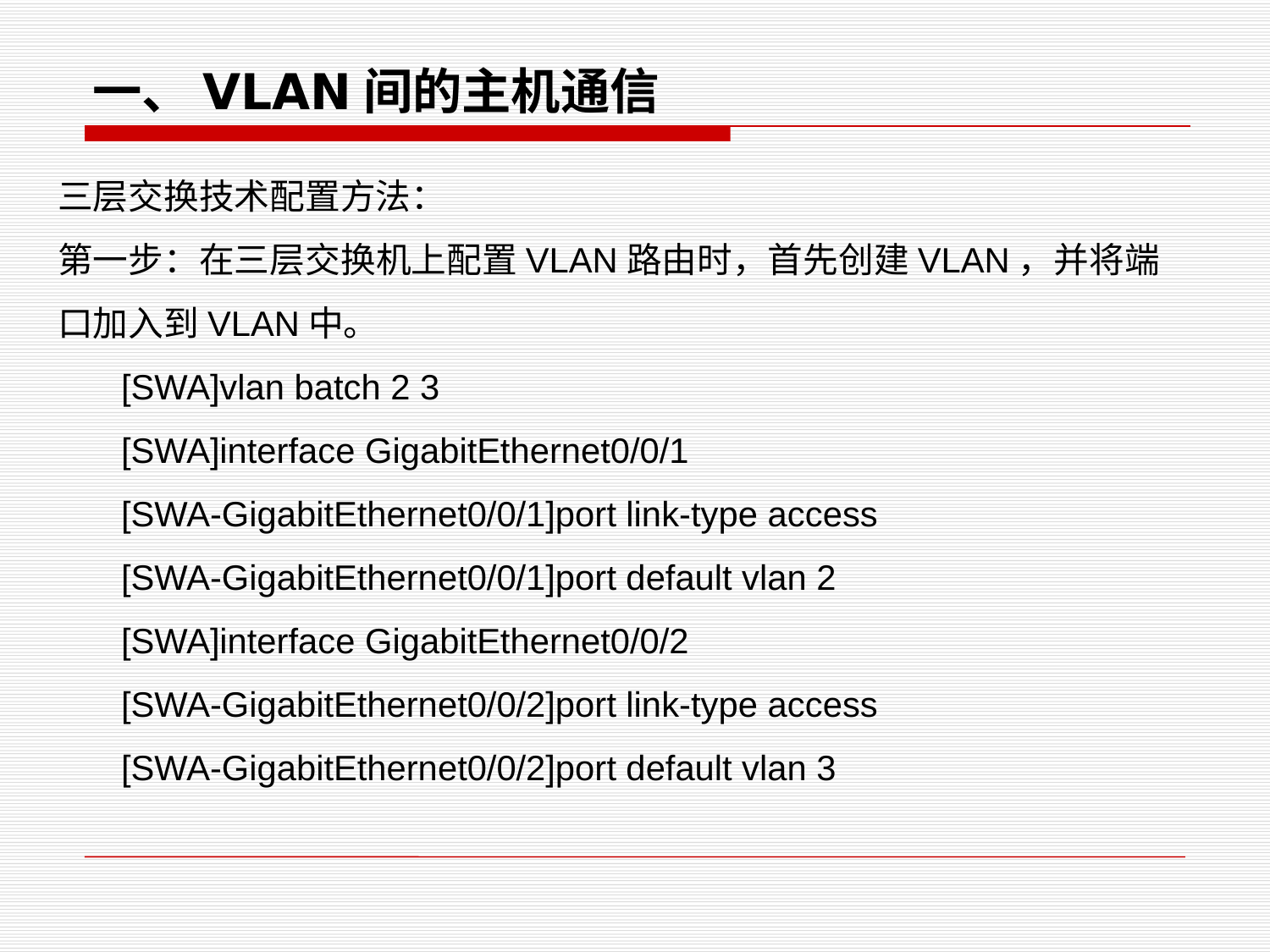

一、VLAN间的主机通信
三层交换技术配置方法：
第一步：在三层交换机上配置VLAN路由时，首先创建VLAN，并将端口加入到VLAN中。
[SWA]vlan batch 2 3
[SWA]interface GigabitEthernet0/0/1
[SWA-GigabitEthernet0/0/1]port link-type access
[SWA-GigabitEthernet0/0/1]port default vlan 2
[SWA]interface GigabitEthernet0/0/2
[SWA-GigabitEthernet0/0/2]port link-type access
[SWA-GigabitEthernet0/0/2]port default vlan 3
105